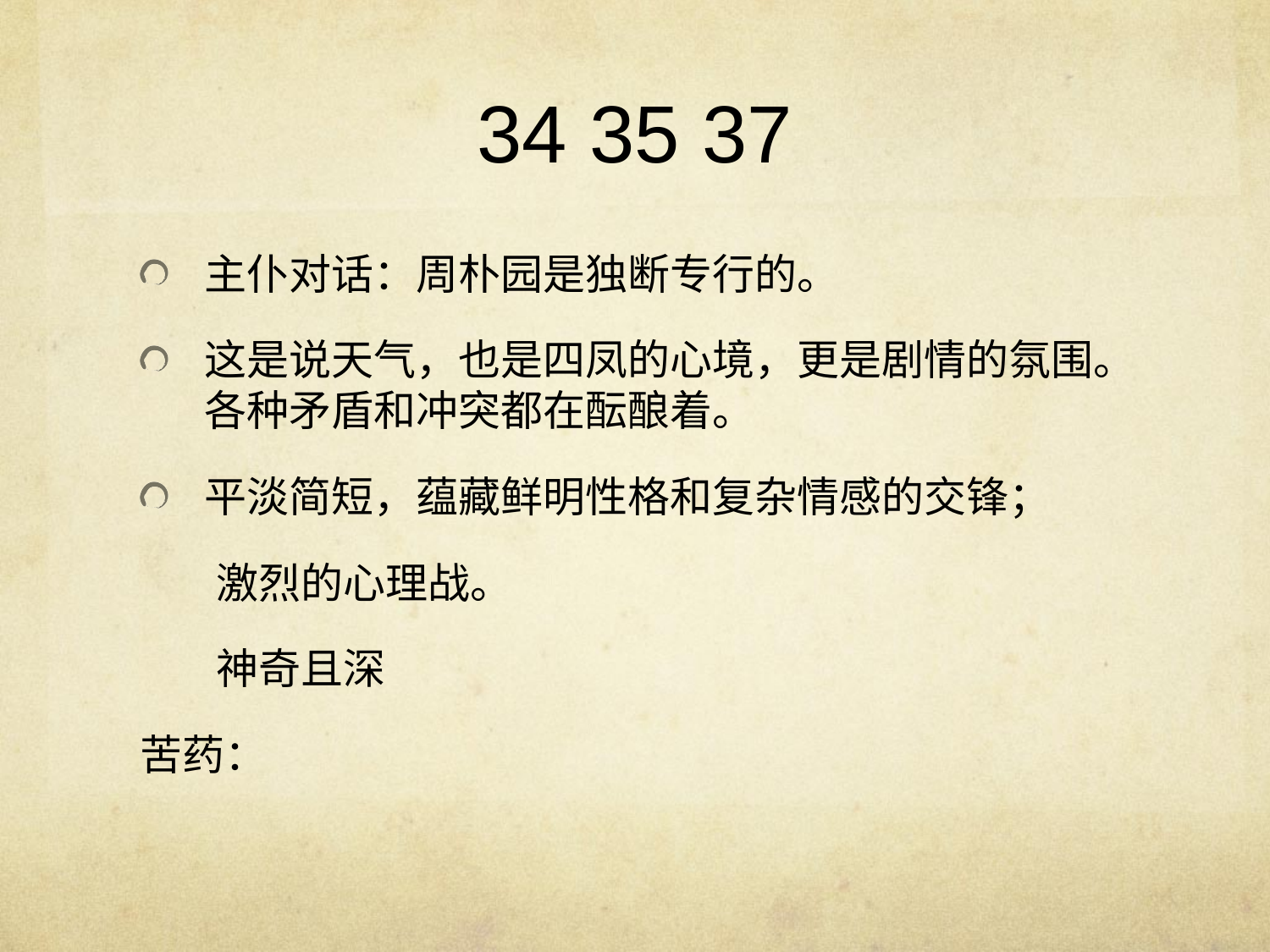

# 34 35 37
主仆对话：周朴园是独断专行的。
这是说天气，也是四凤的心境，更是剧情的氛围。各种矛盾和冲突都在酝酿着。
平淡简短，蕴藏鲜明性格和复杂情感的交锋；
       激烈的心理战。
       神奇且深
苦药：